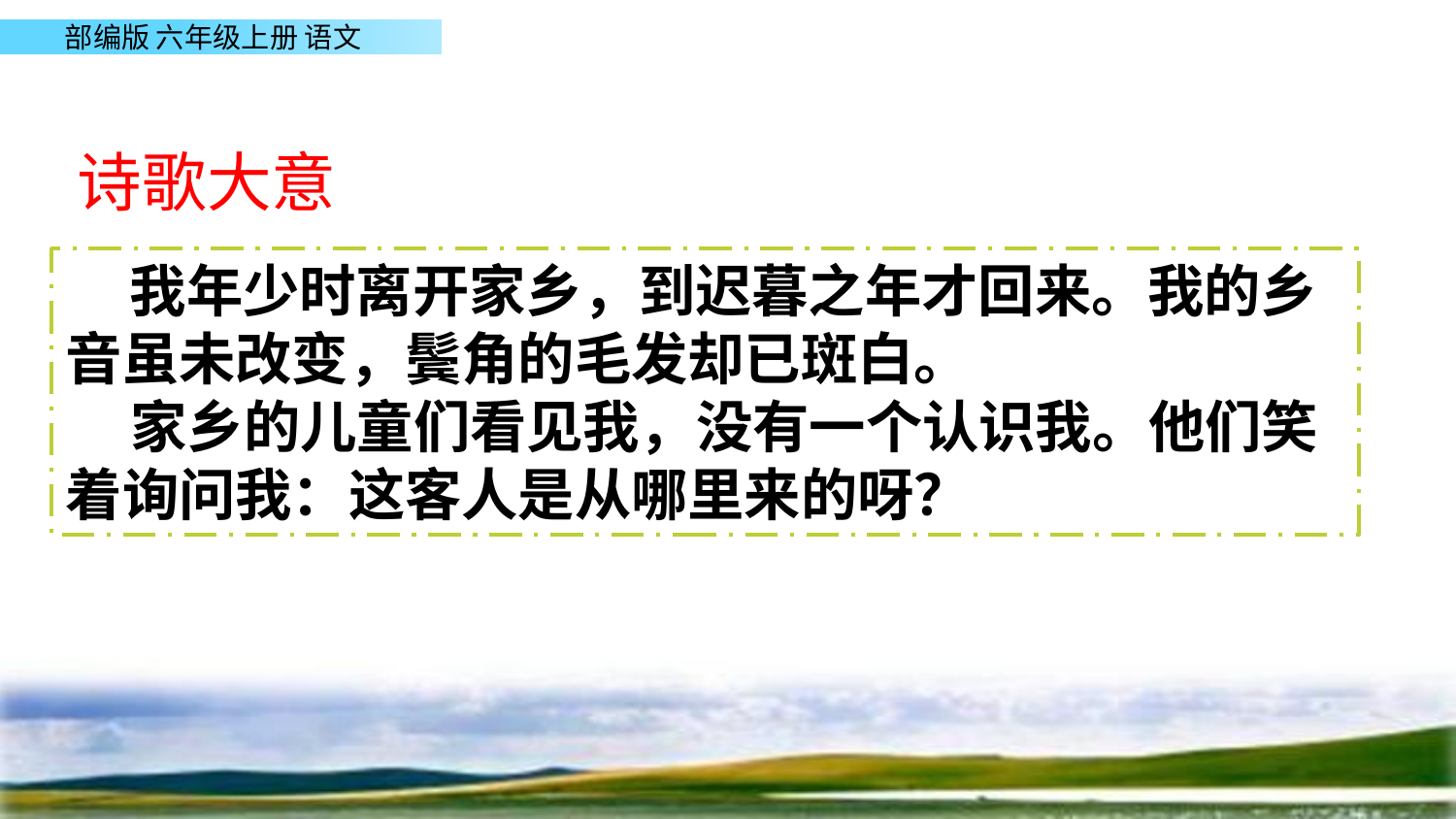

诗歌大意
    我年少时离开家乡，到迟暮之年才回来。我的乡音虽未改变，鬓角的毛发却已斑白。
    家乡的儿童们看见我，没有一个认识我。他们笑着询问我：这客人是从哪里来的呀？